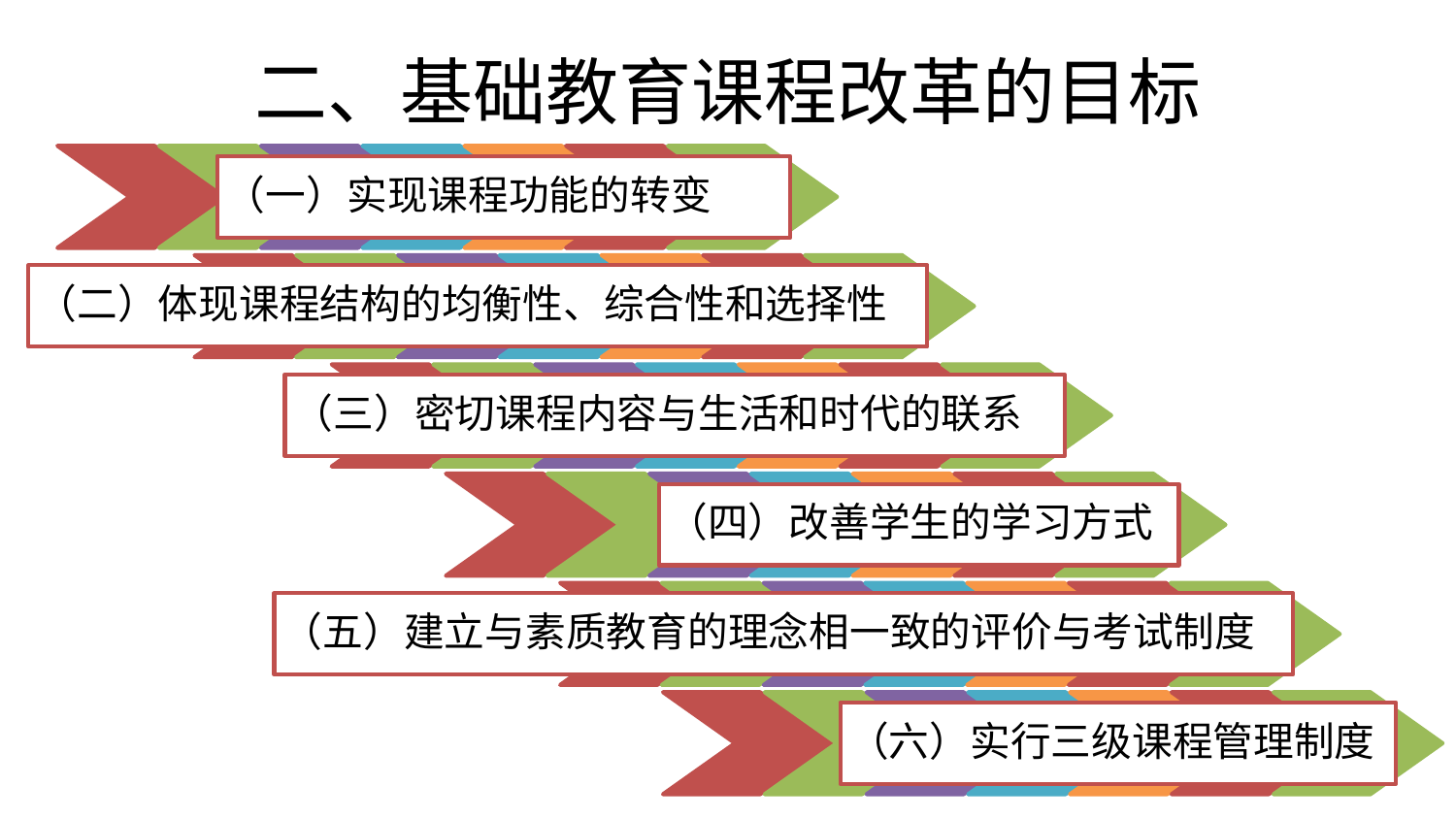

二、基础教育课程改革的目标

（一）实现课程功能的转变

（二）体现课程结构的均衡性、综合性和选择性

（三）密切课程内容与生活和时代的联系

（四）改善学生的学习方式

（五）建立与素质教育的理念相一致的评价与考试制度

（六）实行三级课程管理制度